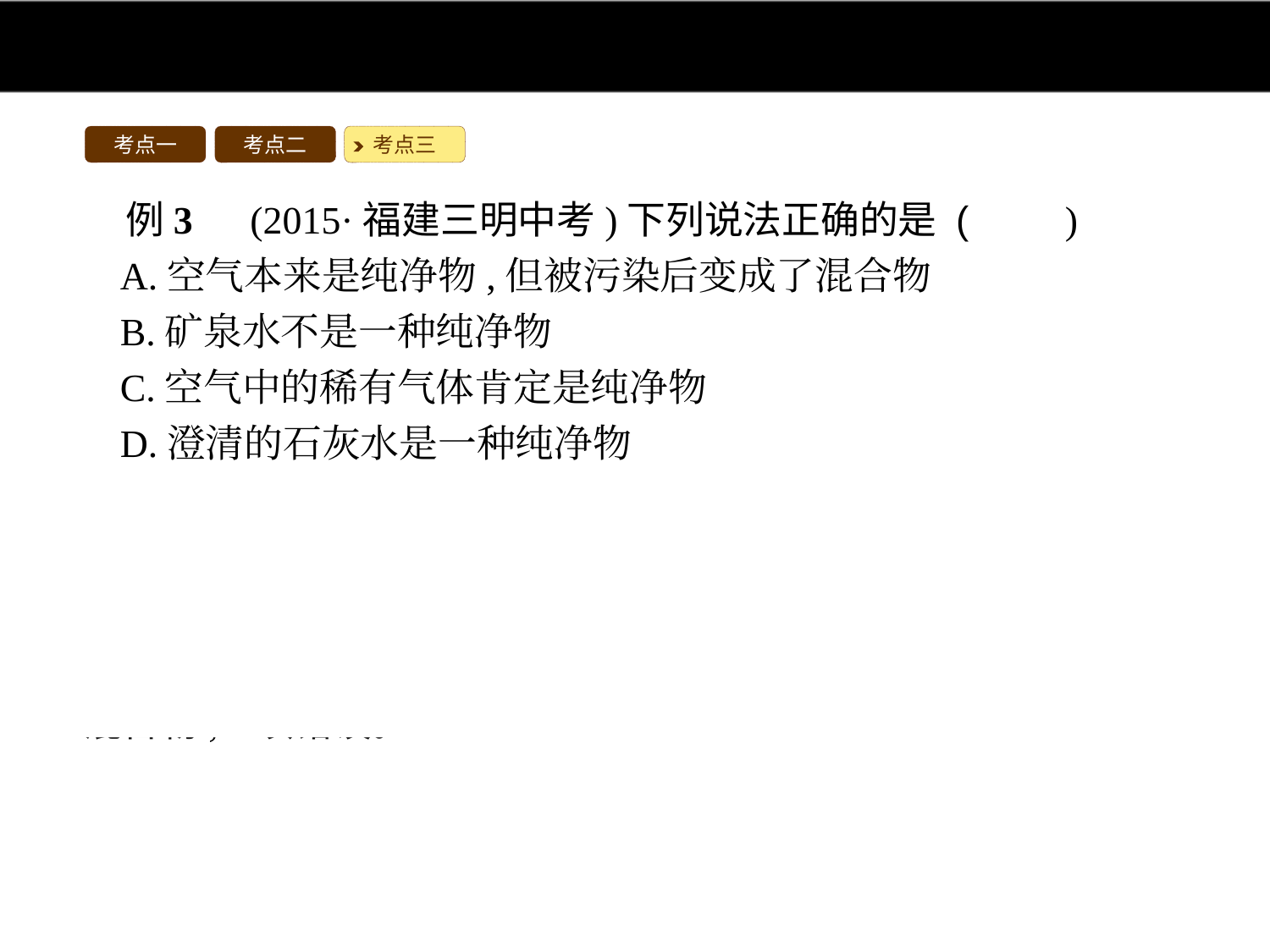

考点一
考点二
考点三

例3　(2015·福建三明中考)下列说法正确的是 (　　)
A.空气本来是纯净物,但被污染后变成了混合物
B.矿泉水不是一种纯净物
C.空气中的稀有气体肯定是纯净物
D.澄清的石灰水是一种纯净物
解析:空气中含有氮气、氧气、二氧化碳等多种物质,属于混合物,A项错误;矿泉水中含有水、可溶性矿物质等多种物质,属于混合物,B项正确;空气中的稀有气体有氦气、氖气等多种物质,属于混合物,C项错误;澄清的石灰水中含有水和氢氧化钙,属于混合物,D项错误。
答案:B